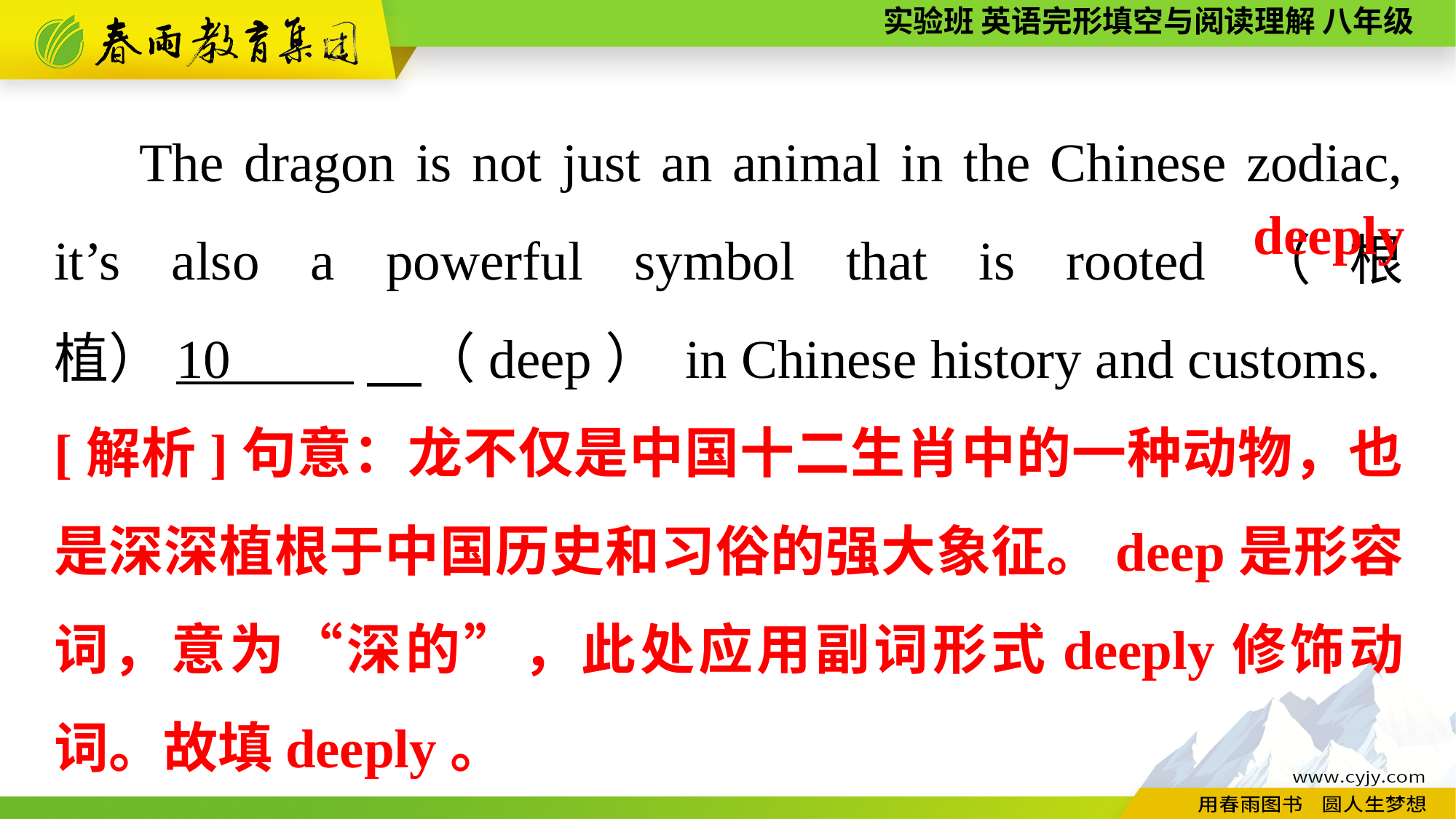

The dragon is not just an animal in the Chinese zodiac, it’s also a powerful symbol that is rooted（根植）10        .　（deep） in Chinese history and customs.
deeply
[解析]句意：龙不仅是中国十二生肖中的一种动物，也是深深植根于中国历史和习俗的强大象征。deep是形容词，意为“深的”，此处应用副词形式deeply修饰动词。故填deeply。